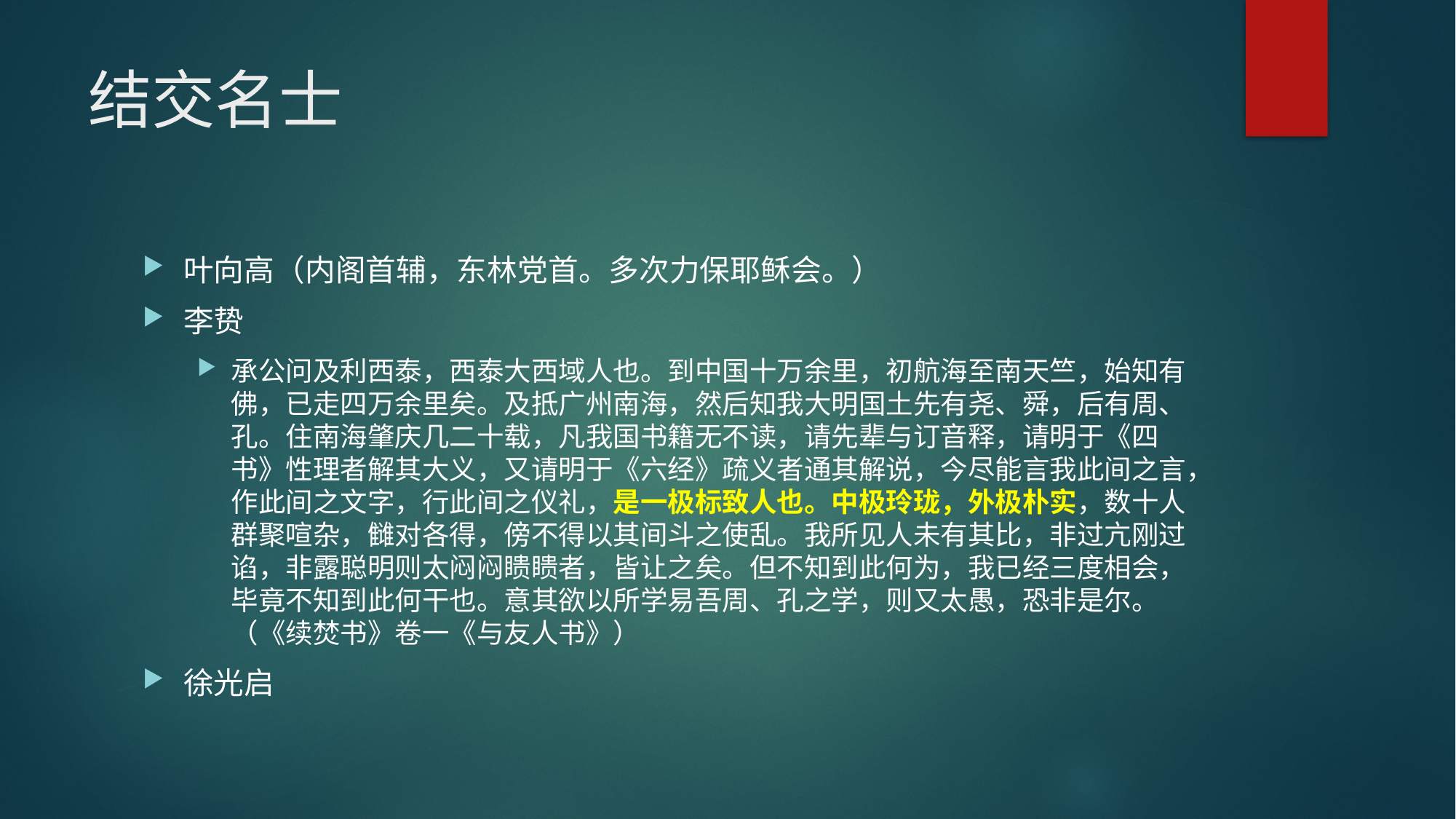

# 结交名士
叶向高（内阁首辅，东林党首。多次力保耶稣会。）
李贽
承公问及利西泰，西泰大西域人也。到中国十万余里，初航海至南天竺，始知有佛，已走四万余里矣。及抵广州南海，然后知我大明国土先有尧、舜，后有周、孔。住南海肇庆几二十载，凡我国书籍无不读，请先辈与订音释，请明于《四书》性理者解其大义，又请明于《六经》疏义者通其解说，今尽能言我此间之言，作此间之文字，行此间之仪礼，是一极标致人也。中极玲珑，外极朴实，数十人群聚喧杂，雠对各得，傍不得以其间斗之使乱。我所见人未有其比，非过亢刚过谄，非露聪明则太闷闷瞆瞆者，皆让之矣。但不知到此何为，我已经三度相会，毕竟不知到此何干也。意其欲以所学易吾周、孔之学，则又太愚，恐非是尔。（《续焚书》卷一《与友人书》）
徐光启